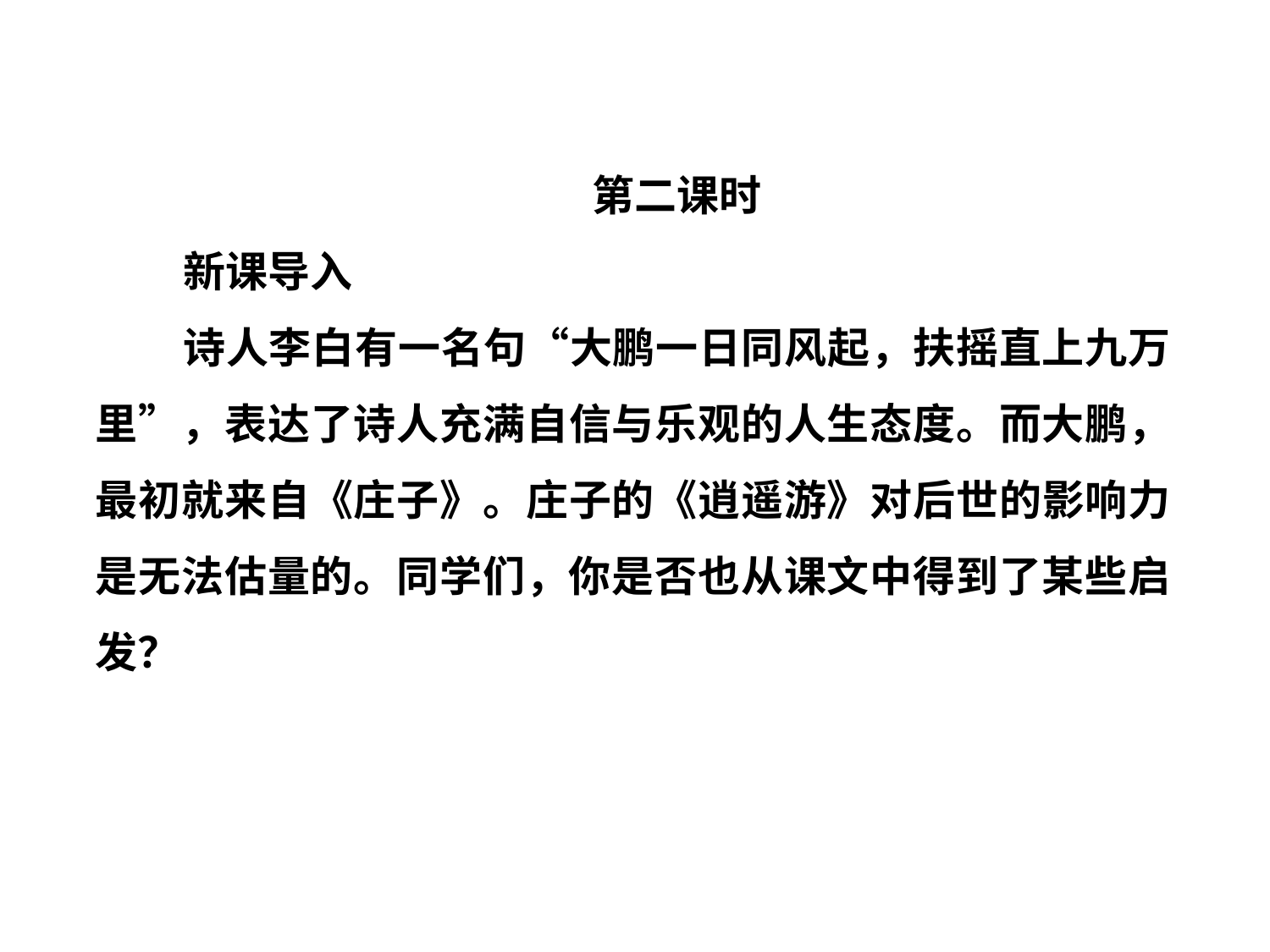

第二课时
新课导入
诗人李白有一名句“大鹏一日同风起，扶摇直上九万里”，表达了诗人充满自信与乐观的人生态度。而大鹏，最初就来自《庄子》。庄子的《逍遥游》对后世的影响力是无法估量的。同学们，你是否也从课文中得到了某些启发？